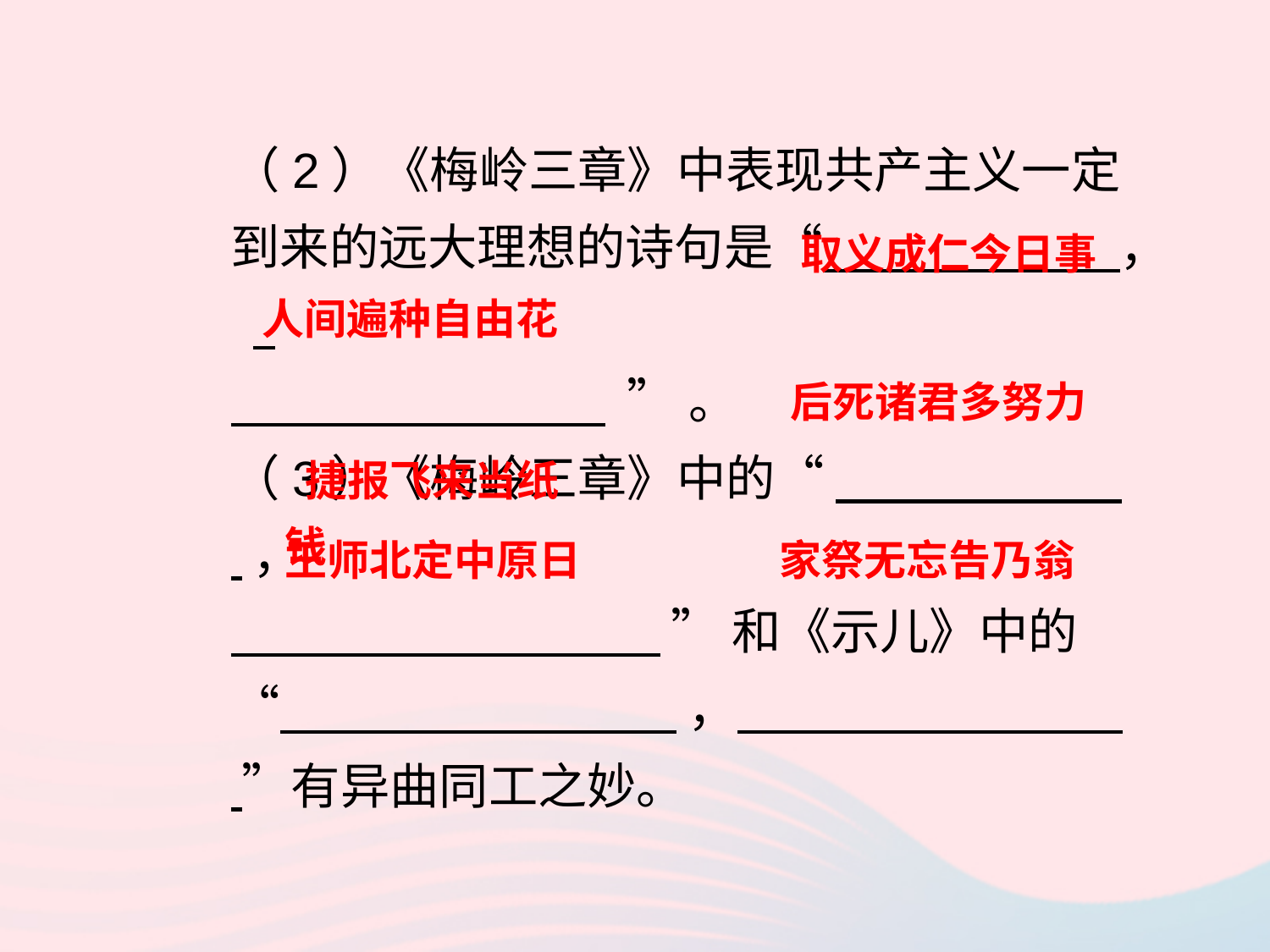

（2）《梅岭三章》中表现共产主义一定到来的远大理想的诗句是“                           ，
                                    ”。
（3）《梅岭三章》中的“                              ，
                                        ”和《示儿》中的
“                                    ，                                     ”有异曲同工之妙。
取义成仁今日事
人间遍种自由花
后死诸君多努力
 捷报飞来当纸钱
王师北定中原日
家祭无忘告乃翁